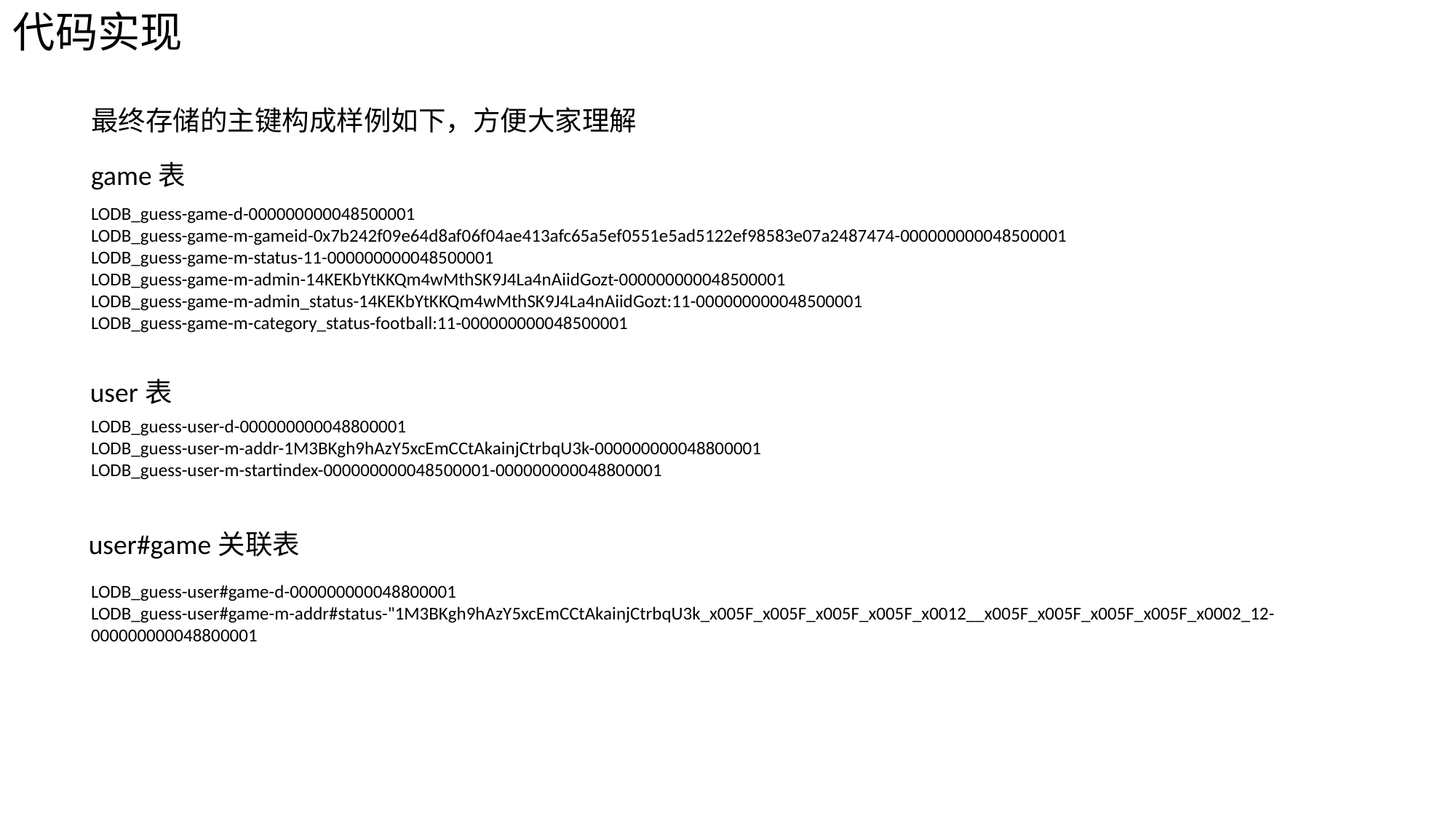

代码实现
最终存储的主键构成样例如下，方便大家理解
game表
LODB_guess-game-d-000000000048500001
LODB_guess-game-m-gameid-0x7b242f09e64d8af06f04ae413afc65a5ef0551e5ad5122ef98583e07a2487474-000000000048500001
LODB_guess-game-m-status-11-000000000048500001
LODB_guess-game-m-admin-14KEKbYtKKQm4wMthSK9J4La4nAiidGozt-000000000048500001
LODB_guess-game-m-admin_status-14KEKbYtKKQm4wMthSK9J4La4nAiidGozt:11-000000000048500001
LODB_guess-game-m-category_status-football:11-000000000048500001
user表
LODB_guess-user-d-000000000048800001
LODB_guess-user-m-addr-1M3BKgh9hAzY5xcEmCCtAkainjCtrbqU3k-000000000048800001
LODB_guess-user-m-startindex-000000000048500001-000000000048800001
user#game关联表
LODB_guess-user#game-d-000000000048800001
LODB_guess-user#game-m-addr#status-"1M3BKgh9hAzY5xcEmCCtAkainjCtrbqU3k_x005F_x005F_x005F_x005F_x0012__x005F_x005F_x005F_x005F_x0002_12-000000000048800001